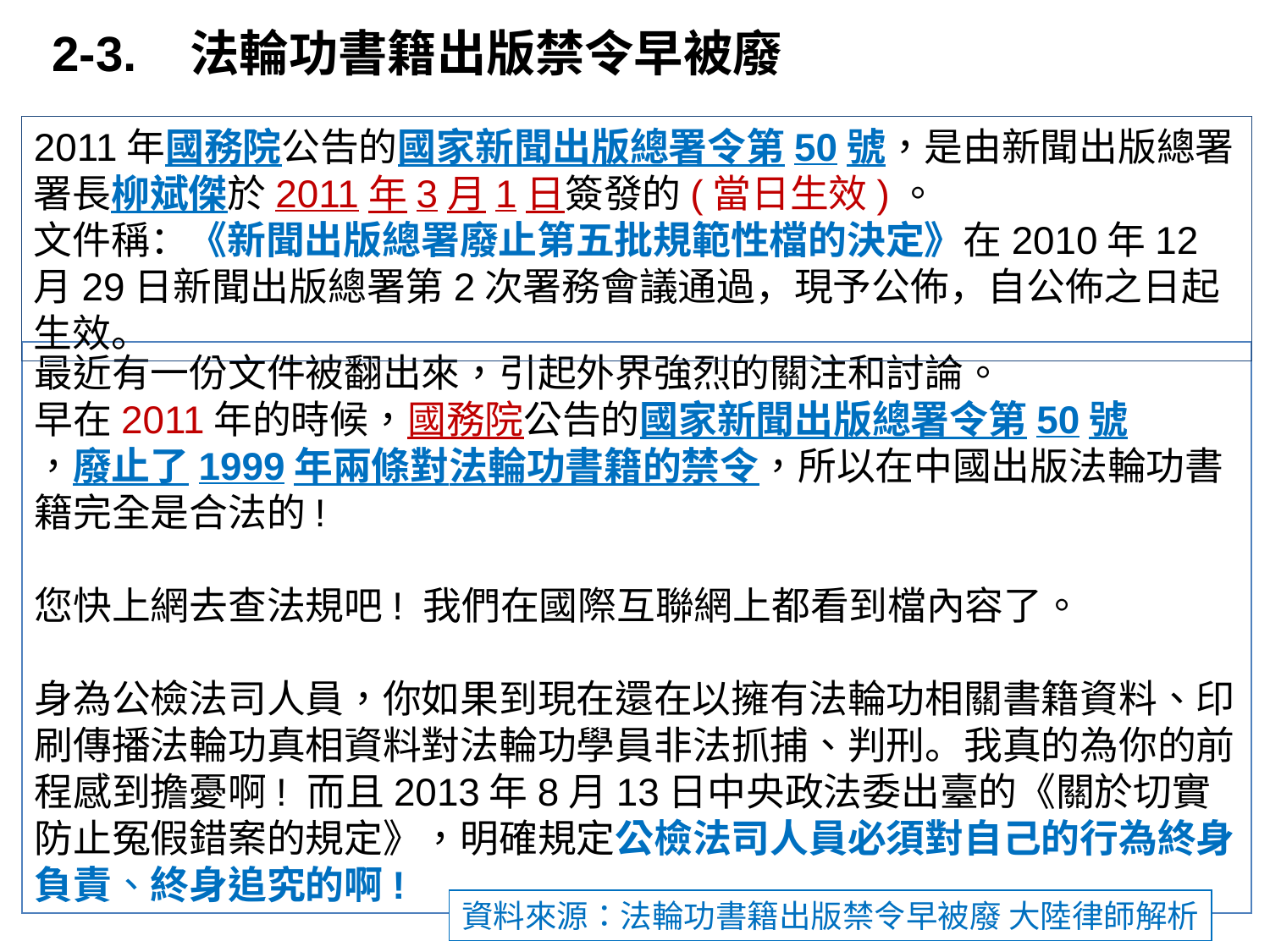

2-3.   法輪功書籍出版禁令早被廢
2011年國務院公告的國家新聞出版總署令第50號，是由新聞出版總署署長柳斌傑於2011年3月1日簽發的(當日生效)。
文件稱：《新聞出版總署廢止第五批規範性檔的決定》在2010年12月29日新聞出版總署第2次署務會議通過，現予公佈，自公佈之日起生效。
最近有一份文件被翻出來，引起外界強烈的關注和討論。
早在2011年的時候，國務院公告的國家新聞出版總署令第50號
，廢止了1999年兩條對法輪功書籍的禁令，所以在中國出版法輪功書籍完全是合法的!

您快上網去查法規吧! 我們在國際互聯網上都看到檔內容了。

身為公檢法司人員，你如果到現在還在以擁有法輪功相關書籍資料、印刷傳播法輪功真相資料對法輪功學員非法抓捕、判刑。我真的為你的前程感到擔憂啊! 而且2013年8月13日中央政法委出臺的《關於切實防止冤假錯案的規定》，明確規定公檢法司人員必須對自己的行為終身負責、終身追究的啊!
資料來源：法輪功書籍出版禁令早被廢 大陸律師解析